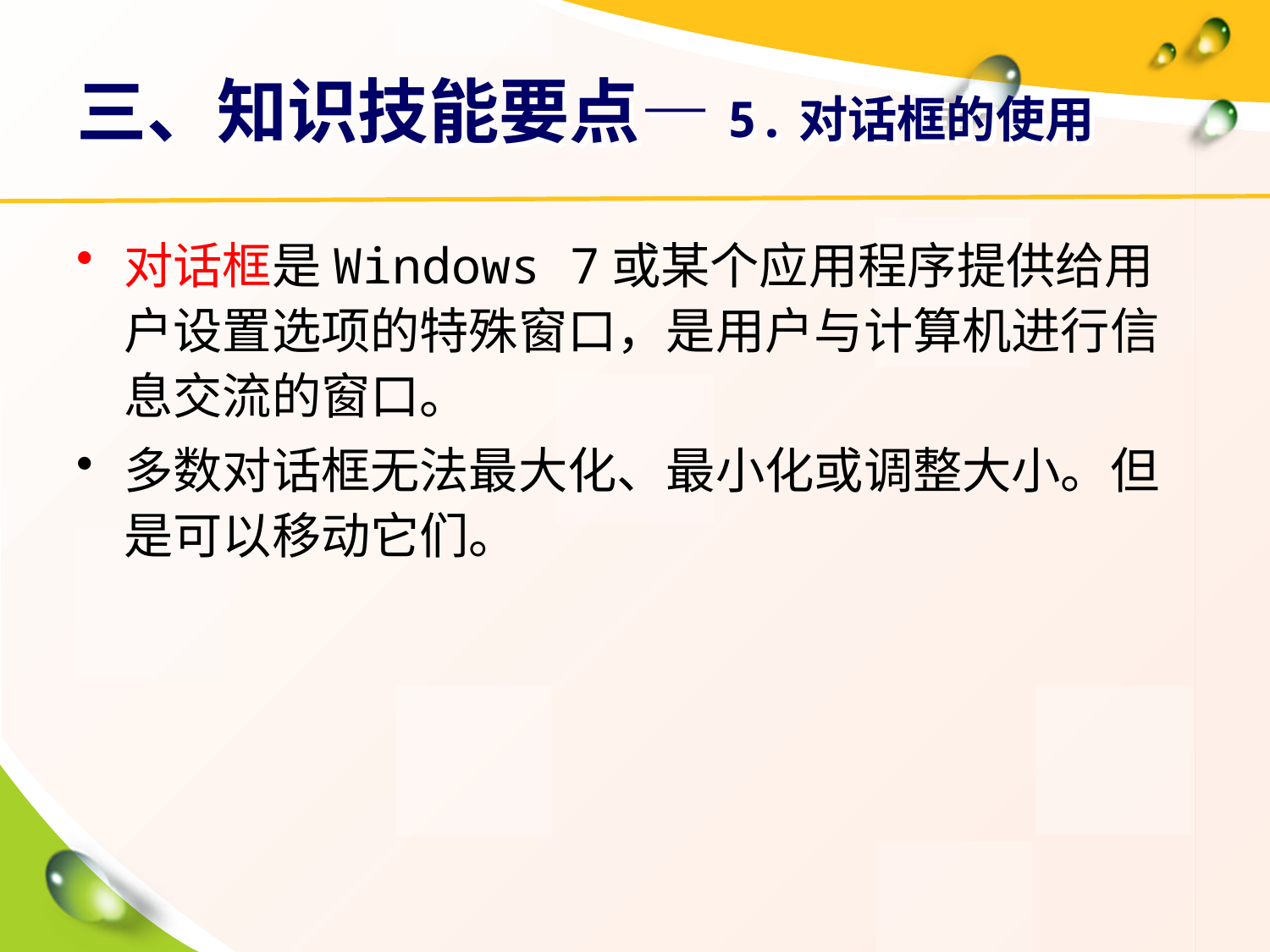

# 三、知识技能要点—5.对话框的使用
对话框是Windows 7或某个应用程序提供给用户设置选项的特殊窗口，是用户与计算机进行信息交流的窗口。
多数对话框无法最大化、最小化或调整大小。但是可以移动它们。